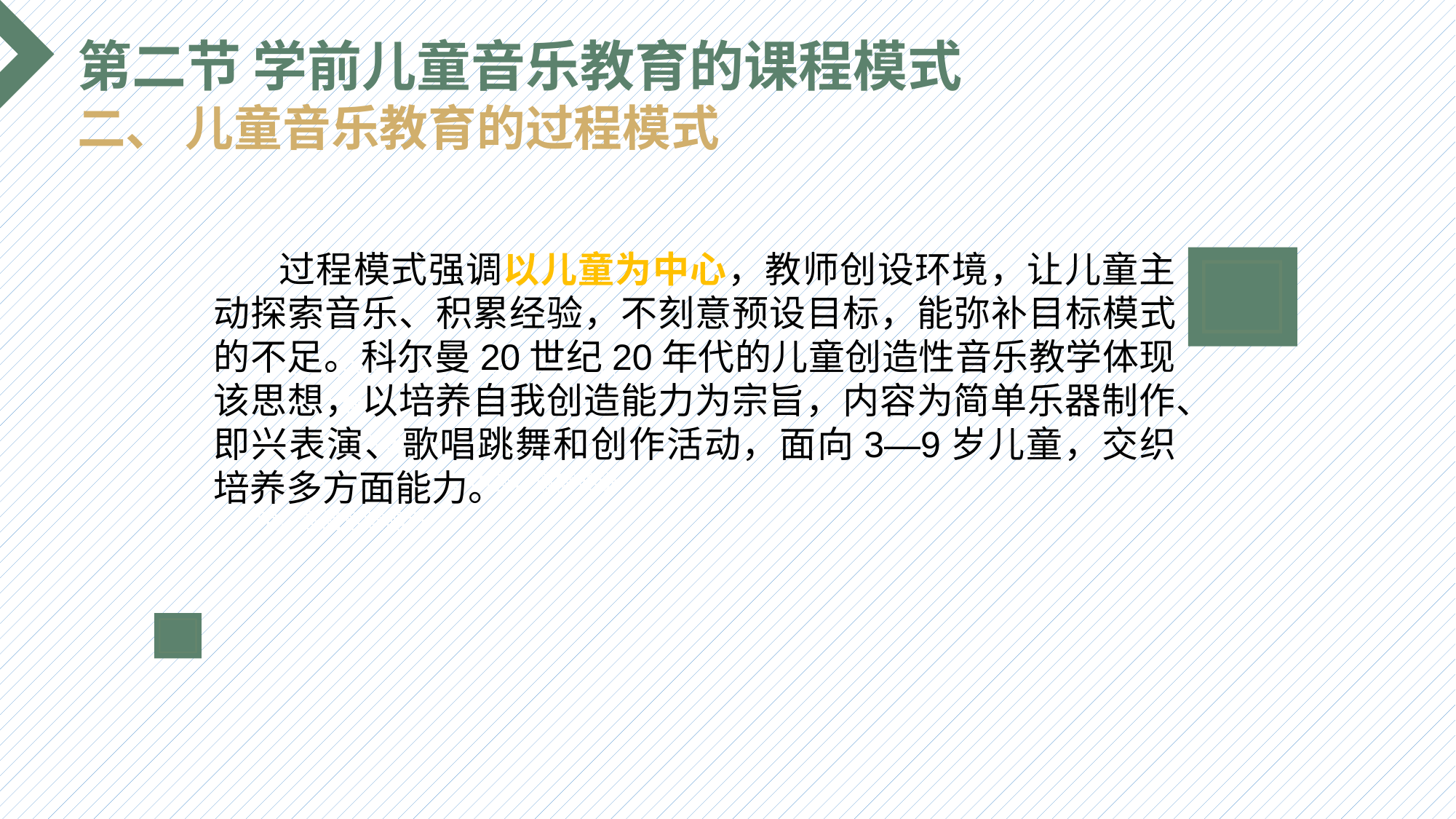

第二节 学前儿童音乐教育的课程模式
二、 儿童音乐教育的过程模式

      过程模式强调以儿童为中心，教师创设环境，让儿童主动探索音乐、积累经验，不刻意预设目标，能弥补目标模式的不足。科尔曼20世纪20年代的儿童创造性音乐教学体现该思想，以培养自我创造能力为宗旨，内容为简单乐器制作、即兴表演、歌唱跳舞和创作活动，面向3—9岁儿童，交织培养多方面能力。

选题背景
输入您的内容，请简要说明，言简意赅即可输入您的内容，请简要说明，言简意赅即可输入您的内容，请简要说明，言简意赅即可输入您的内容，请简要说明，言简意赅即可